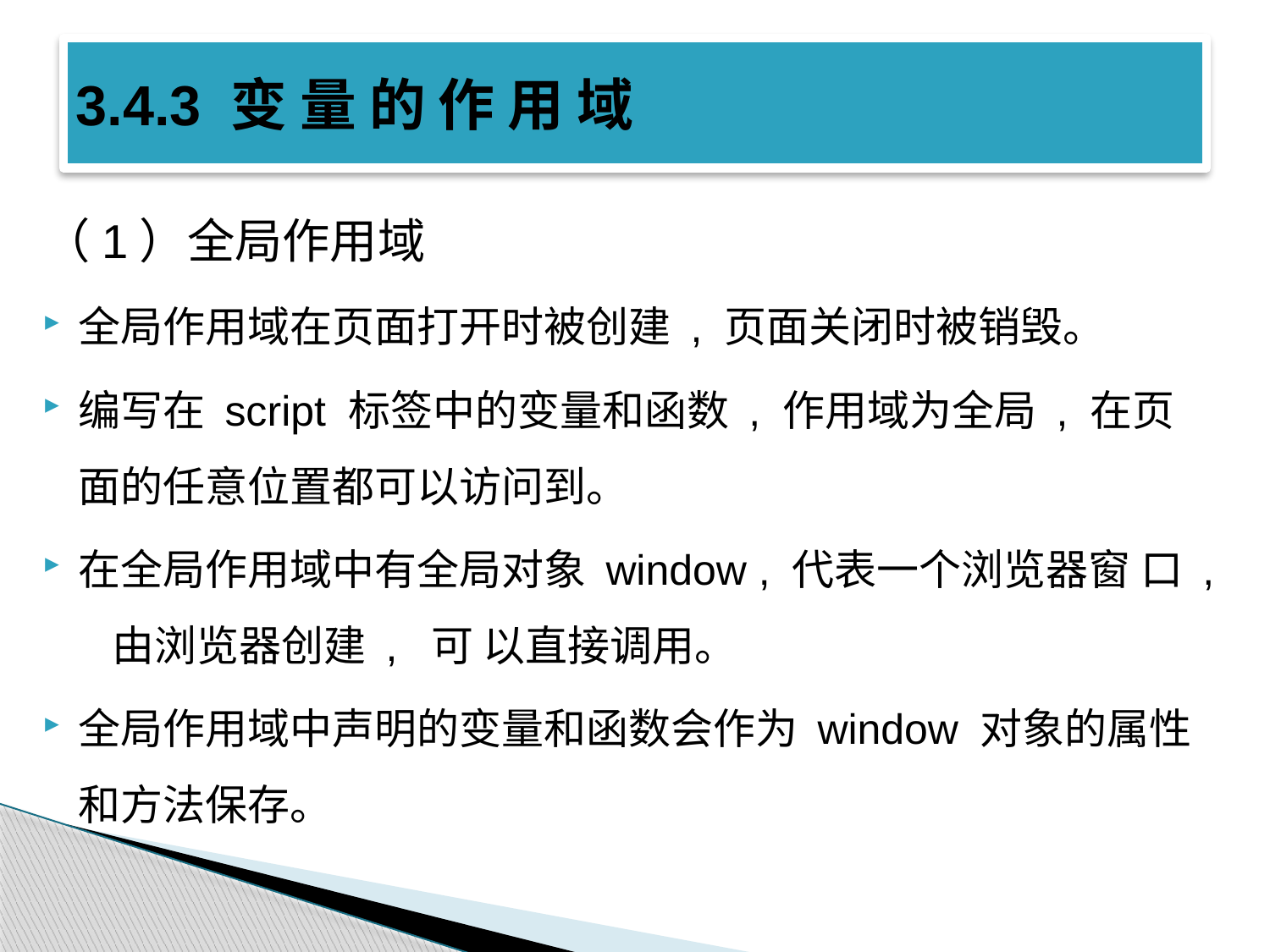

# 3.4.3 变 量 的 作 用 域
（1）全局作用域
全局作用域在页面打开时被创建 , 页面关闭时被销毁。
编写在 script 标签中的变量和函数 , 作用域为全局 , 在页面的任意位置都可以访问到。
在全局作用域中有全局对象 window , 代表一个浏览器窗 口 ,  由浏览器创建 ,  可 以直接调用。
全局作用域中声明的变量和函数会作为 window 对象的属性和方法保存。